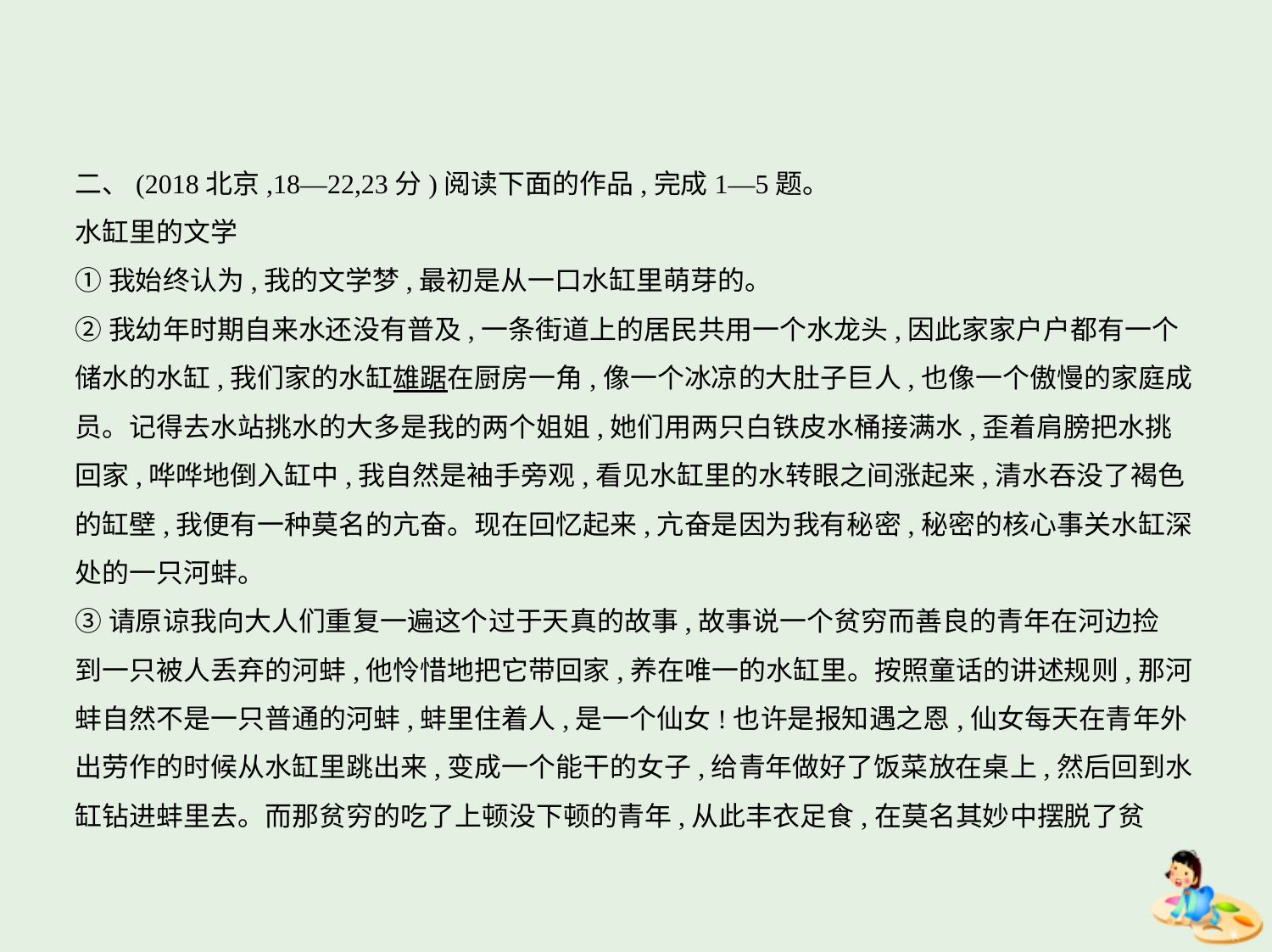

二、(2018北京,18—22,23分)阅读下面的作品,完成1—5题。
水缸里的文学
①我始终认为,我的文学梦,最初是从一口水缸里萌芽的。
②我幼年时期自来水还没有普及,一条街道上的居民共用一个水龙头,因此家家户户都有一个
储水的水缸,我们家的水缸雄踞在厨房一角,像一个冰凉的大肚子巨人,也像一个傲慢的家庭成
员。记得去水站挑水的大多是我的两个姐姐,她们用两只白铁皮水桶接满水,歪着肩膀把水挑
回家,哗哗地倒入缸中,我自然是袖手旁观,看见水缸里的水转眼之间涨起来,清水吞没了褐色
的缸壁,我便有一种莫名的亢奋。现在回忆起来,亢奋是因为我有秘密,秘密的核心事关水缸深
处的一只河蚌。
③请原谅我向大人们重复一遍这个过于天真的故事,故事说一个贫穷而善良的青年在河边捡
到一只被人丢弃的河蚌,他怜惜地把它带回家,养在唯一的水缸里。按照童话的讲述规则,那河
蚌自然不是一只普通的河蚌,蚌里住着人,是一个仙女!也许是报知遇之恩,仙女每天在青年外
出劳作的时候从水缸里跳出来,变成一个能干的女子,给青年做好了饭菜放在桌上,然后回到水
缸钻进蚌里去。而那贫穷的吃了上顿没下顿的青年,从此丰衣足食,在莫名其妙中摆脱了贫